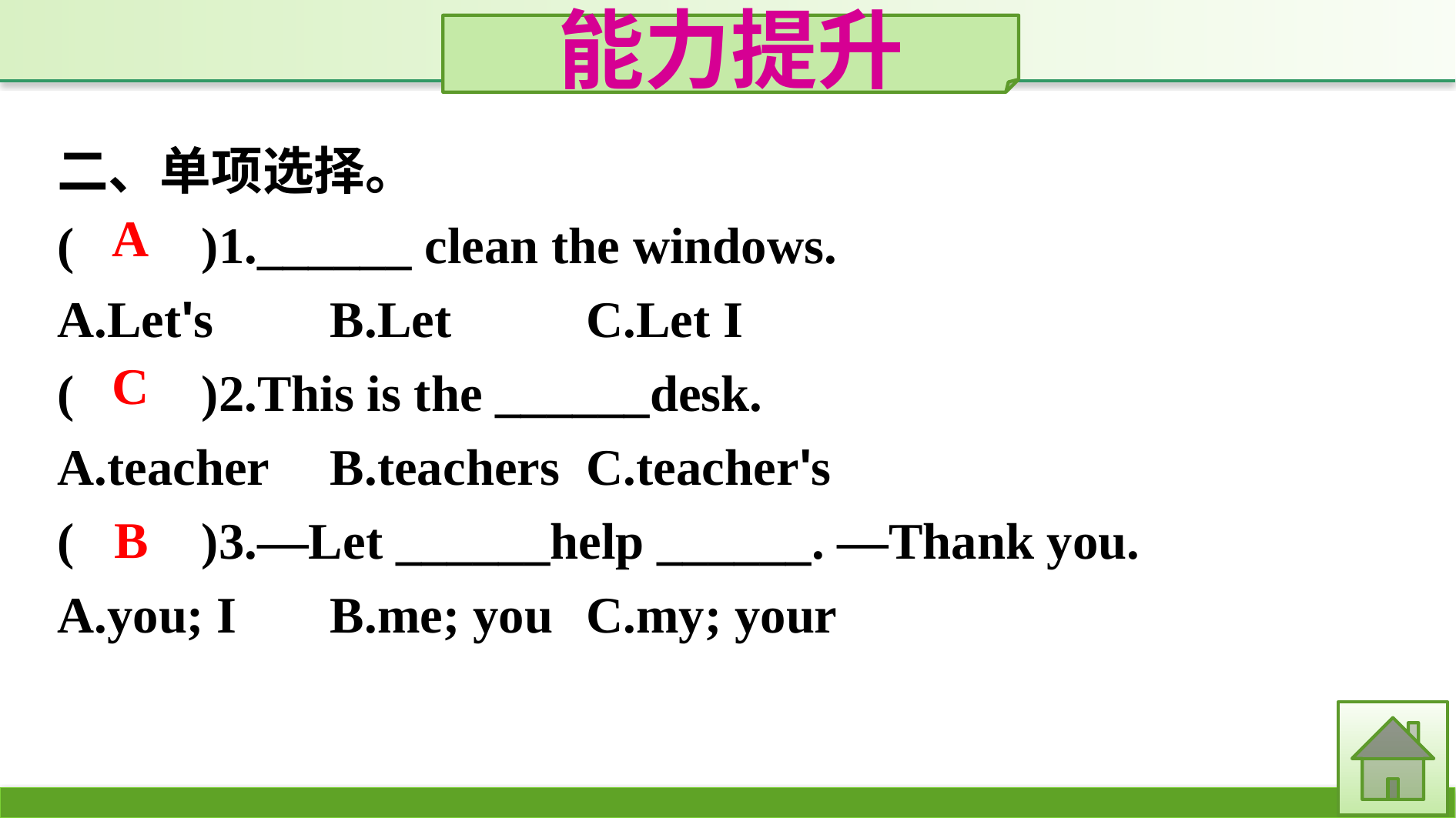

能力提升
二、单项选择。
(　　)1.______ clean the windows.
A.Let's	B.Let		C.Let I
(　　)2.This is the ______desk.
A.teacher	B.teachers	C.teacher's
(　　)3.—Let ______help ______. —Thank you.
A.you; I	B.me; you	C.my; your
A
C
B